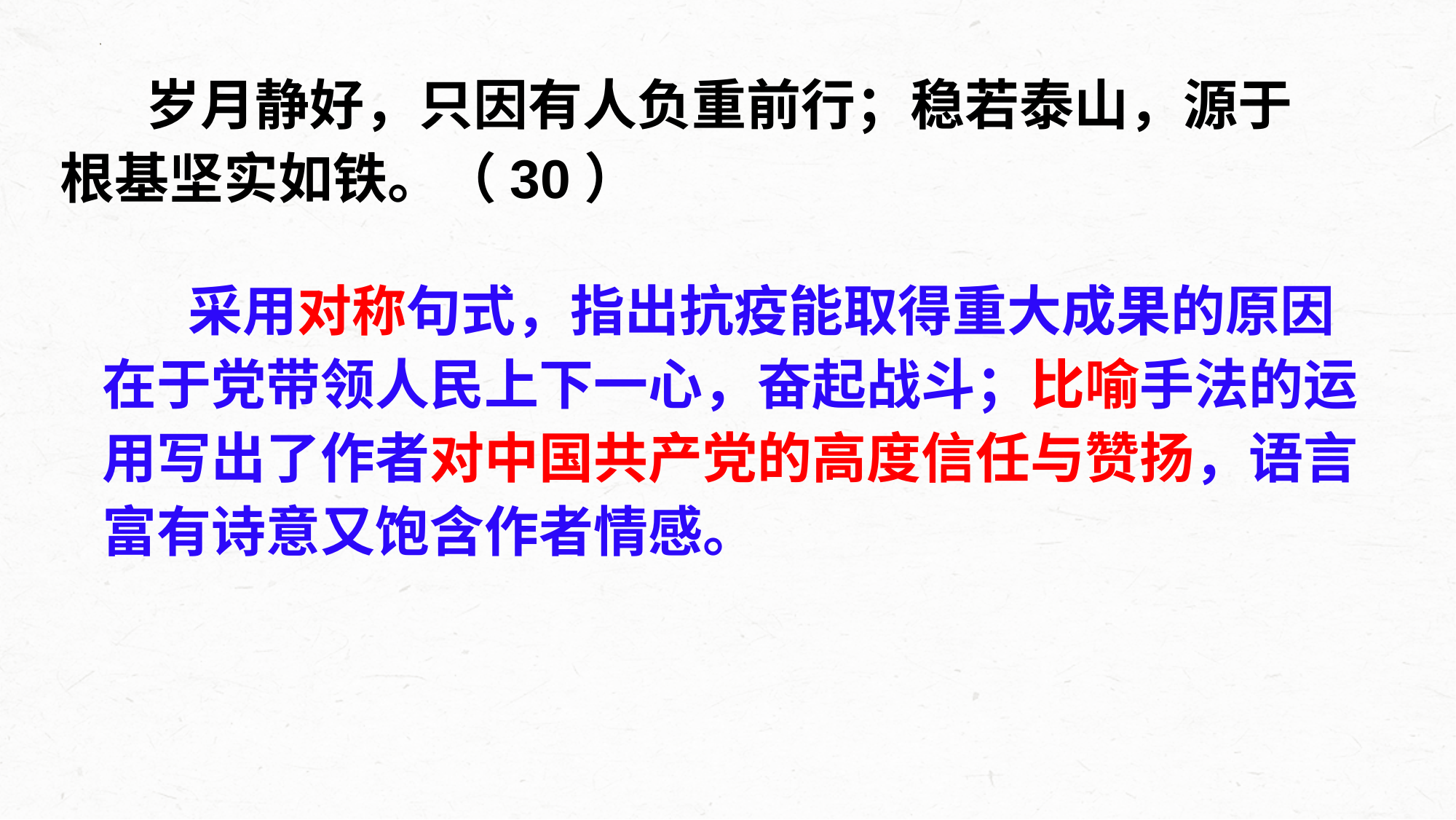

岁月静好，只因有人负重前行；稳若泰山，源于根基坚实如铁。（30）
采用对称句式，指出抗疫能取得重大成果的原因在于党带领人民上下一心，奋起战斗；比喻手法的运用写出了作者对中国共产党的高度信任与赞扬，语言富有诗意又饱含作者情感。